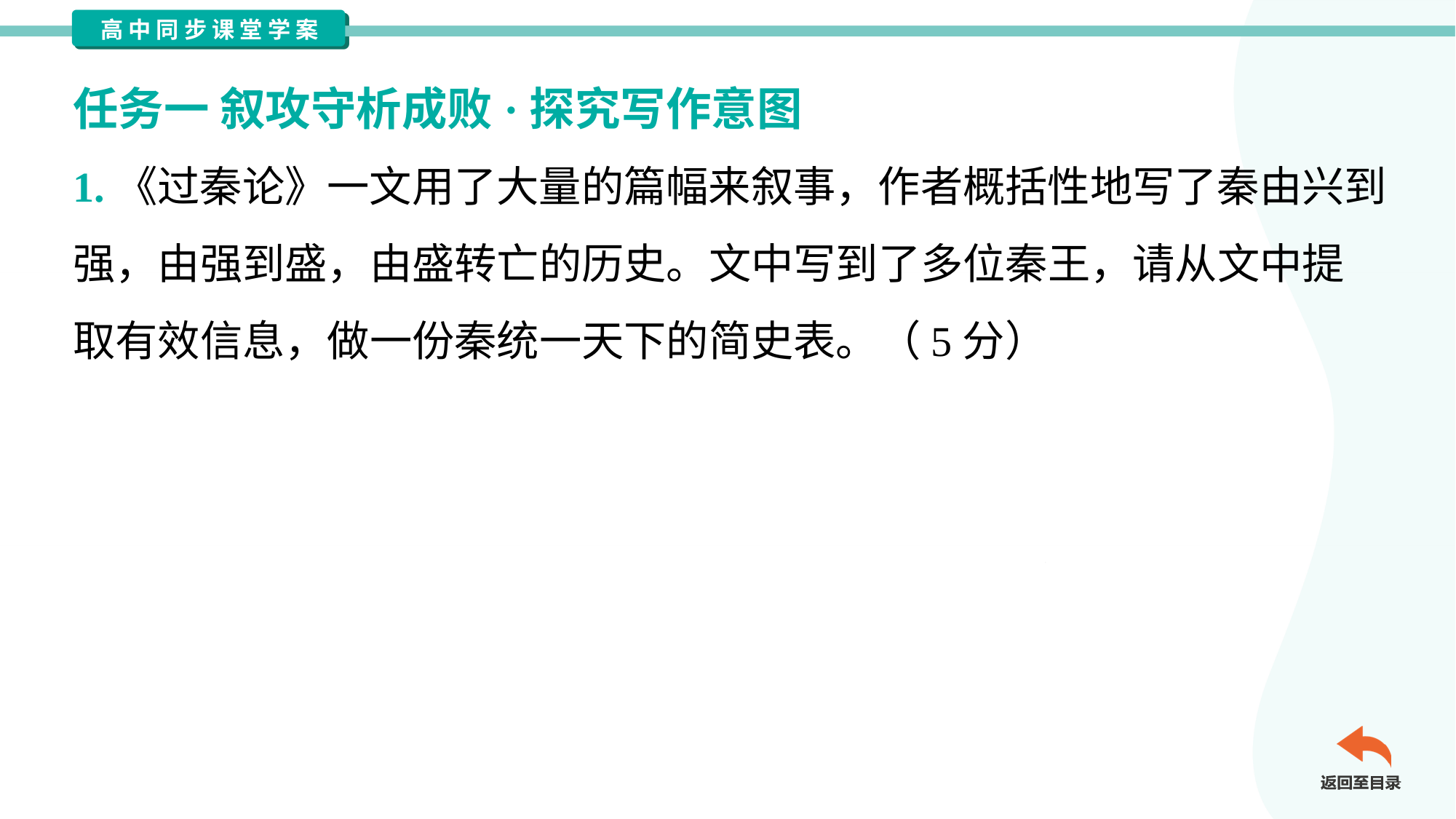

任务一 叙攻守析成败·探究写作意图
1.《过秦论》一文用了大量的篇幅来叙事，作者概括性地写了秦由兴到
强，由强到盛，由盛转亡的历史。文中写到了多位秦王，请从文中提
取有效信息，做一份秦统一天下的简史表。（5分）